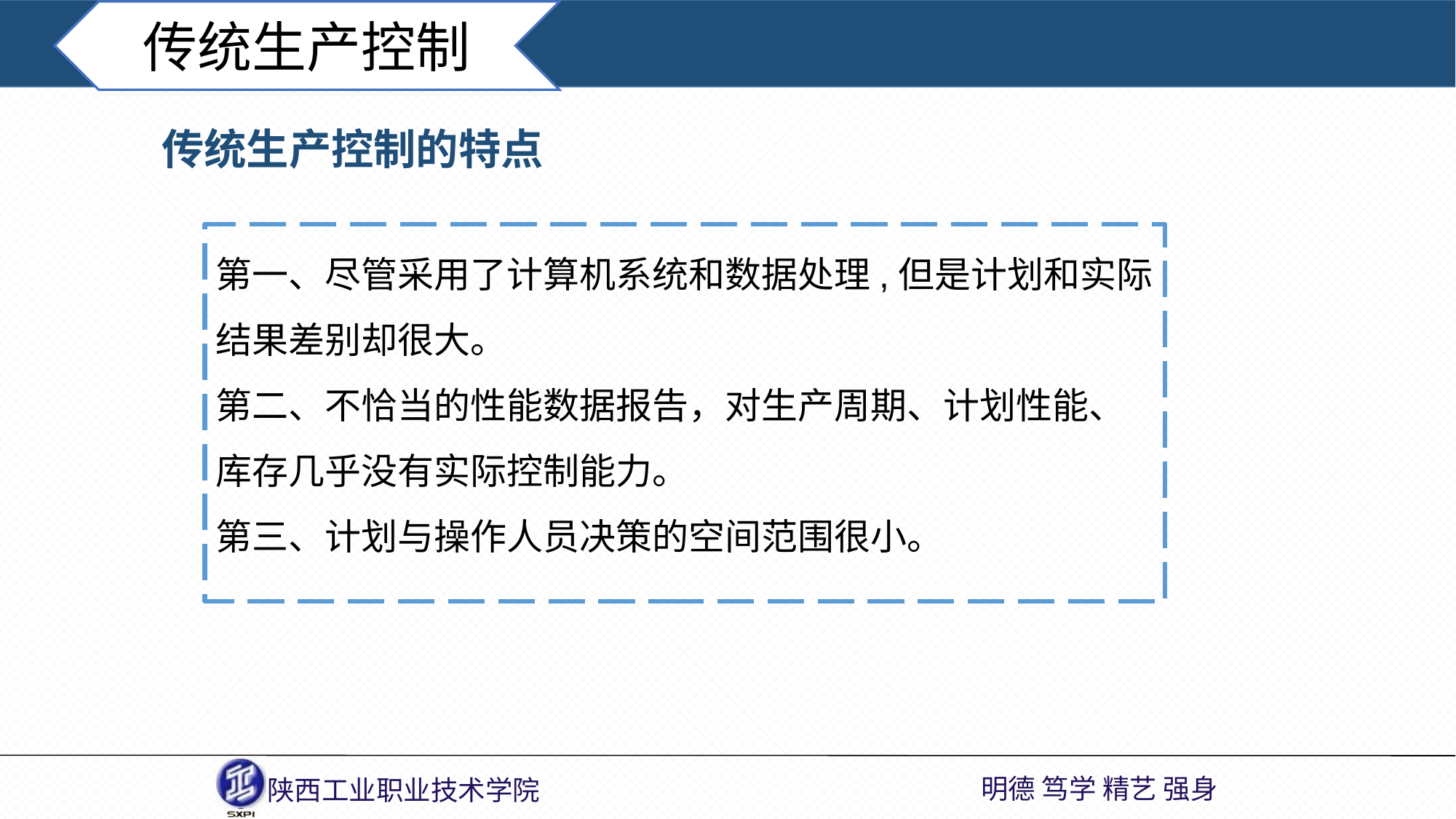

传统生产控制
传统生产控制的特点
第一、尽管采用了计算机系统和数据处理,但是计划和实际结果差别却很大。
第二、不恰当的性能数据报告，对生产周期、计划性能、库存几乎没有实际控制能力。
第三、计划与操作人员决策的空间范围很小。